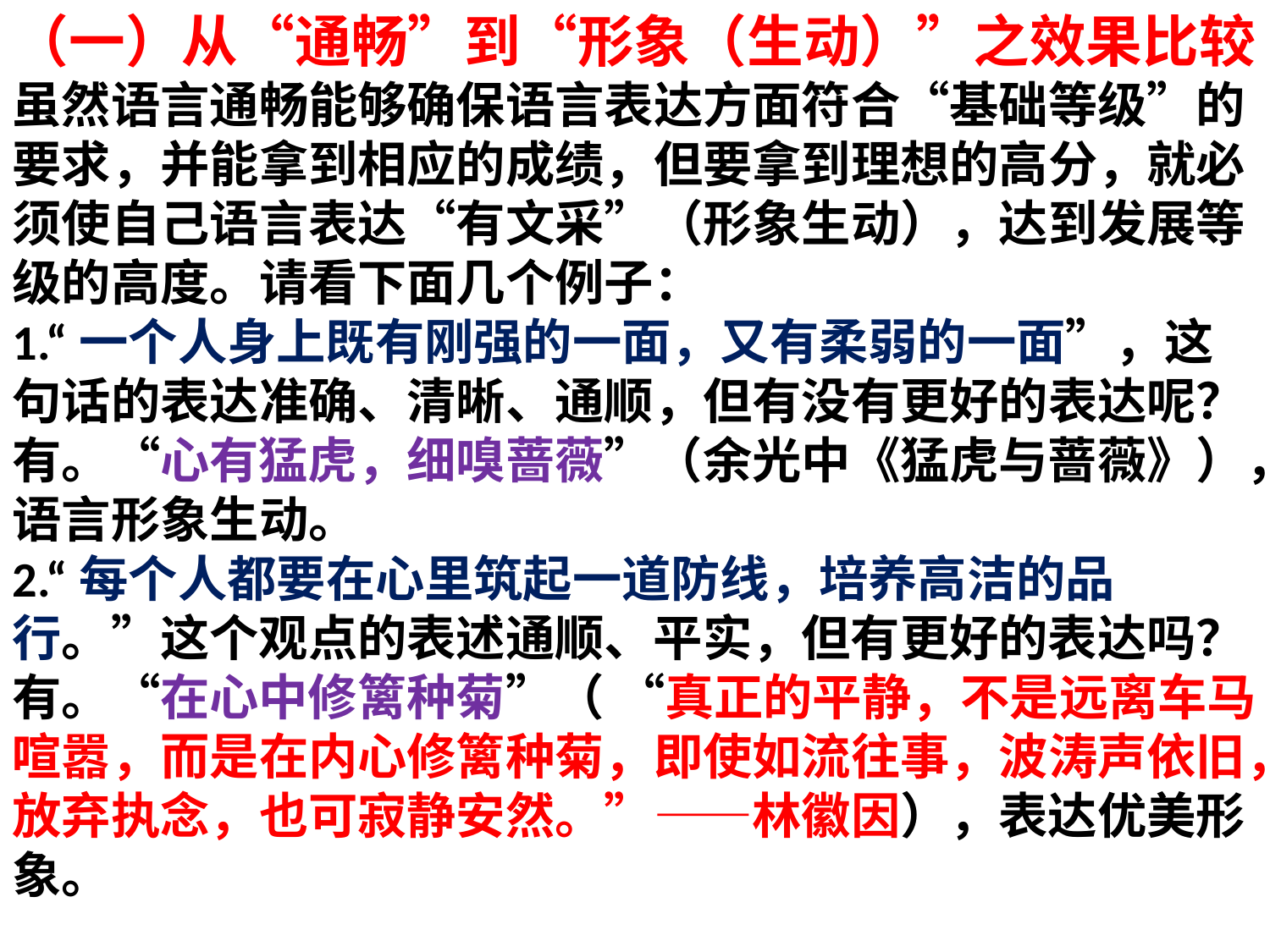

（一）从“通畅”到“形象（生动）”之效果比较
虽然语言通畅能够确保语言表达方面符合“基础等级”的要求，并能拿到相应的成绩，但要拿到理想的高分，就必须使自己语言表达“有文采”（形象生动），达到发展等级的高度。请看下面几个例子：
1.“一个人身上既有刚强的一面，又有柔弱的一面”，这句话的表达准确、清晰、通顺，但有没有更好的表达呢？有。“心有猛虎，细嗅蔷薇”（余光中《猛虎与蔷薇》），语言形象生动。
2.“每个人都要在心里筑起一道防线，培养高洁的品行。”这个观点的表述通顺、平实，但有更好的表达吗？有。“在心中修篱种菊”（ “真正的平静，不是远离车马喧嚣，而是在内心修篱种菊，即使如流往事，波涛声依旧，放弃执念，也可寂静安然。”——林徽因），表达优美形象。